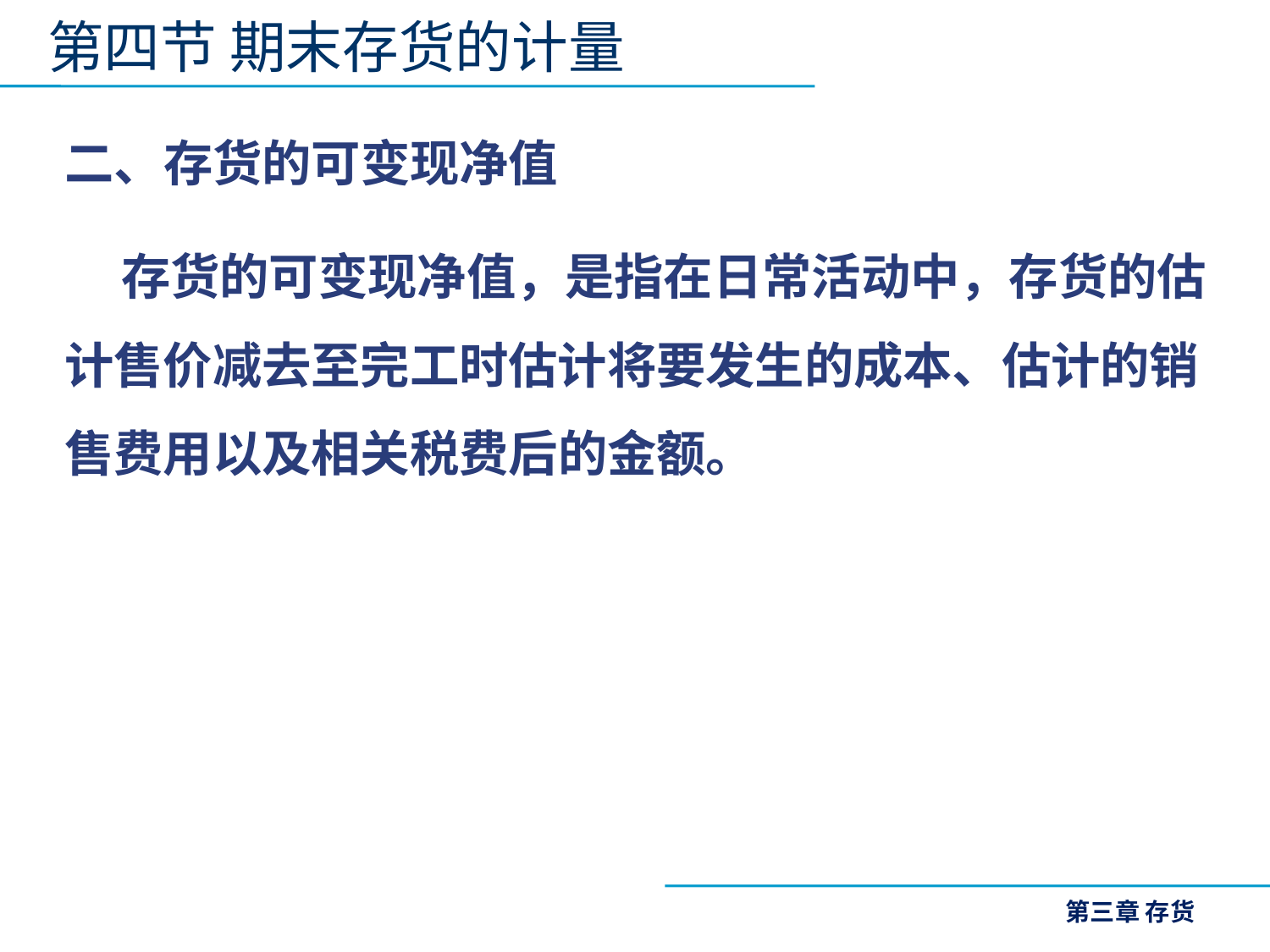

第四节 期末存货的计量
二、存货的可变现净值

    存货的可变现净值，是指在日常活动中，存货的估计售价减去至完工时估计将要发生的成本、估计的销售费用以及相关税费后的金额。